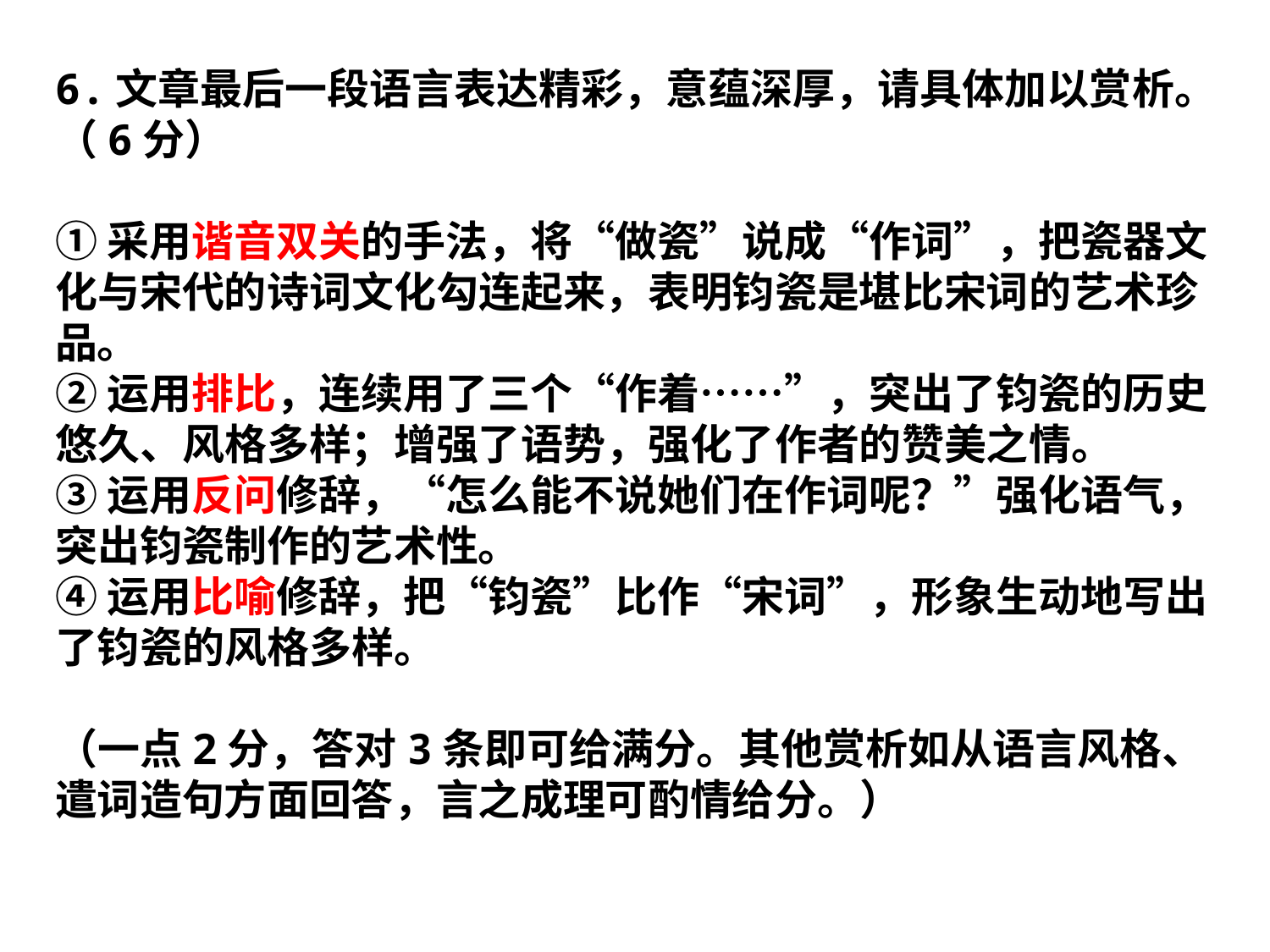

6.文章最后一段语言表达精彩，意蕴深厚，请具体加以赏析。（6分）

①采用谐音双关的手法，将“做瓷”说成“作词”，把瓷器文化与宋代的诗词文化勾连起来，表明钧瓷是堪比宋词的艺术珍品。
②运用排比，连续用了三个“作着……”，突出了钧瓷的历史悠久、风格多样；增强了语势，强化了作者的赞美之情。
③运用反问修辞，“怎么能不说她们在作词呢？”强化语气，突出钧瓷制作的艺术性。
④运用比喻修辞，把“钧瓷”比作“宋词”，形象生动地写出了钧瓷的风格多样。

（一点2分，答对3条即可给满分。其他赏析如从语言风格、遣词造句方面回答，言之成理可酌情给分。）